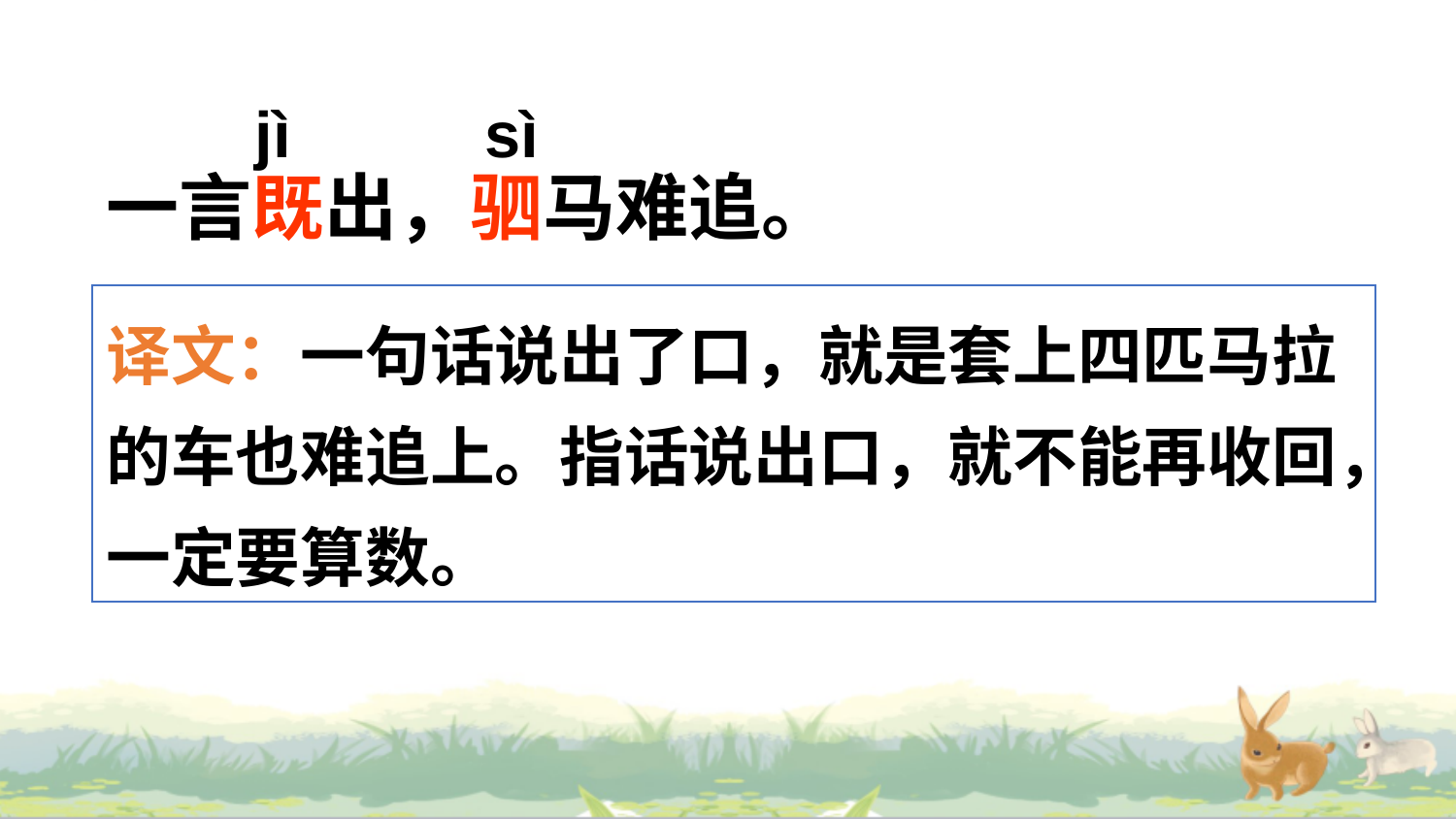

jì
sì
一言既出，驷马难追。
译文：一句话说出了口，就是套上四匹马拉的车也难追上。指话说出口，就不能再收回，一定要算数。